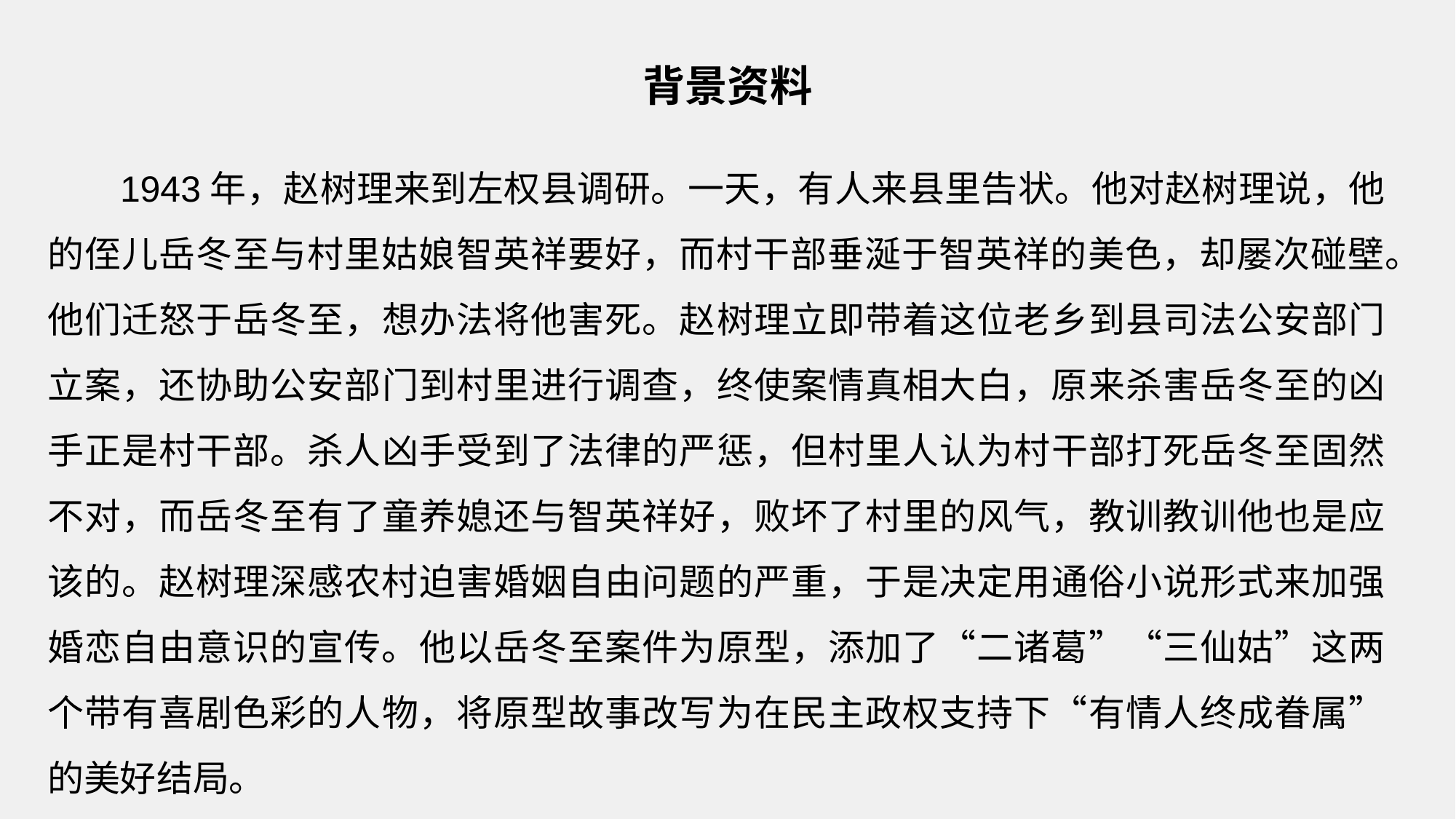

背景资料
1943年，赵树理来到左权县调研。一天，有人来县里告状。他对赵树理说，他的侄儿岳冬至与村里姑娘智英祥要好，而村干部垂涎于智英祥的美色，却屡次碰壁。他们迁怒于岳冬至，想办法将他害死。赵树理立即带着这位老乡到县司法公安部门立案，还协助公安部门到村里进行调查，终使案情真相大白，原来杀害岳冬至的凶手正是村干部。杀人凶手受到了法律的严惩，但村里人认为村干部打死岳冬至固然不对，而岳冬至有了童养媳还与智英祥好，败坏了村里的风气，教训教训他也是应该的。赵树理深感农村迫害婚姻自由问题的严重，于是决定用通俗小说形式来加强婚恋自由意识的宣传。他以岳冬至案件为原型，添加了“二诸葛”“三仙姑”这两个带有喜剧色彩的人物，将原型故事改写为在民主政权支持下“有情人终成眷属”的美好结局。